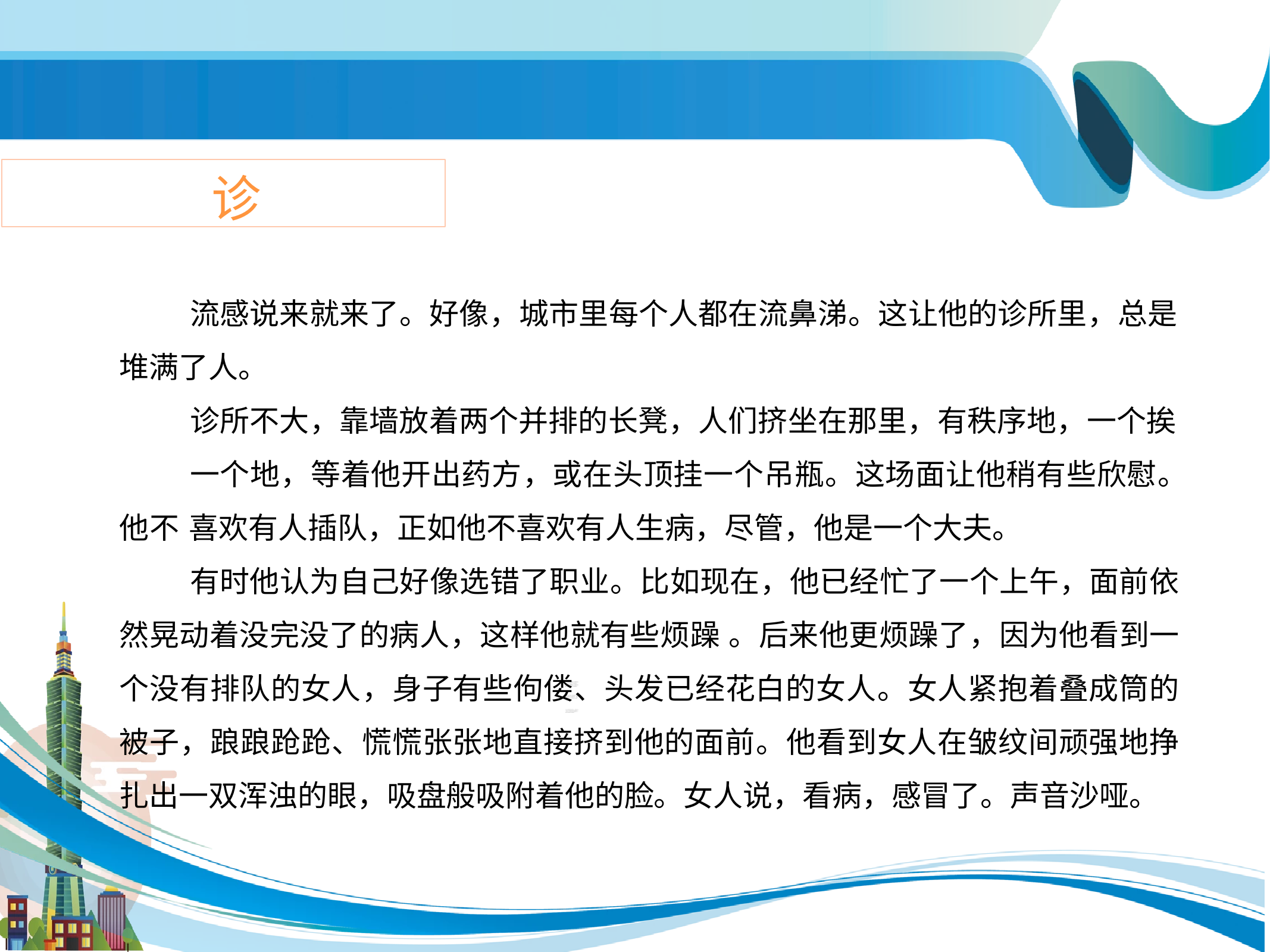

诊
流感说来就来了。好像，城市里每个人都在流鼻涕。这让他的诊所里，总是 堆满了人。
诊所不大，靠墙放着两个并排的长凳，人们挤坐在那里，有秩序地，一个挨
一个地，等着他开出药方，或在头顶挂一个吊瓶。这场面让他稍有些欣慰。他不 喜欢有人插队，正如他不喜欢有人生病，尽管，他是一个大夫。
有时他认为自己好像选错了职业。比如现在，他已经忙了一个上午，面前依 然晃动着没完没了的病人，这样他就有些烦躁 。后来他更烦躁了，因为他看到一 个没有排队的女人，身子有些佝偻、头发已经花白的女人。女人紧抱着叠成筒的 被子，踉踉跄跄、慌慌张张地直接挤到他的面前。他看到女人在皱纹间顽强地挣 扎出一双浑浊的眼，吸盘般吸附着他的脸。女人说，看病，感冒了。声音沙哑。